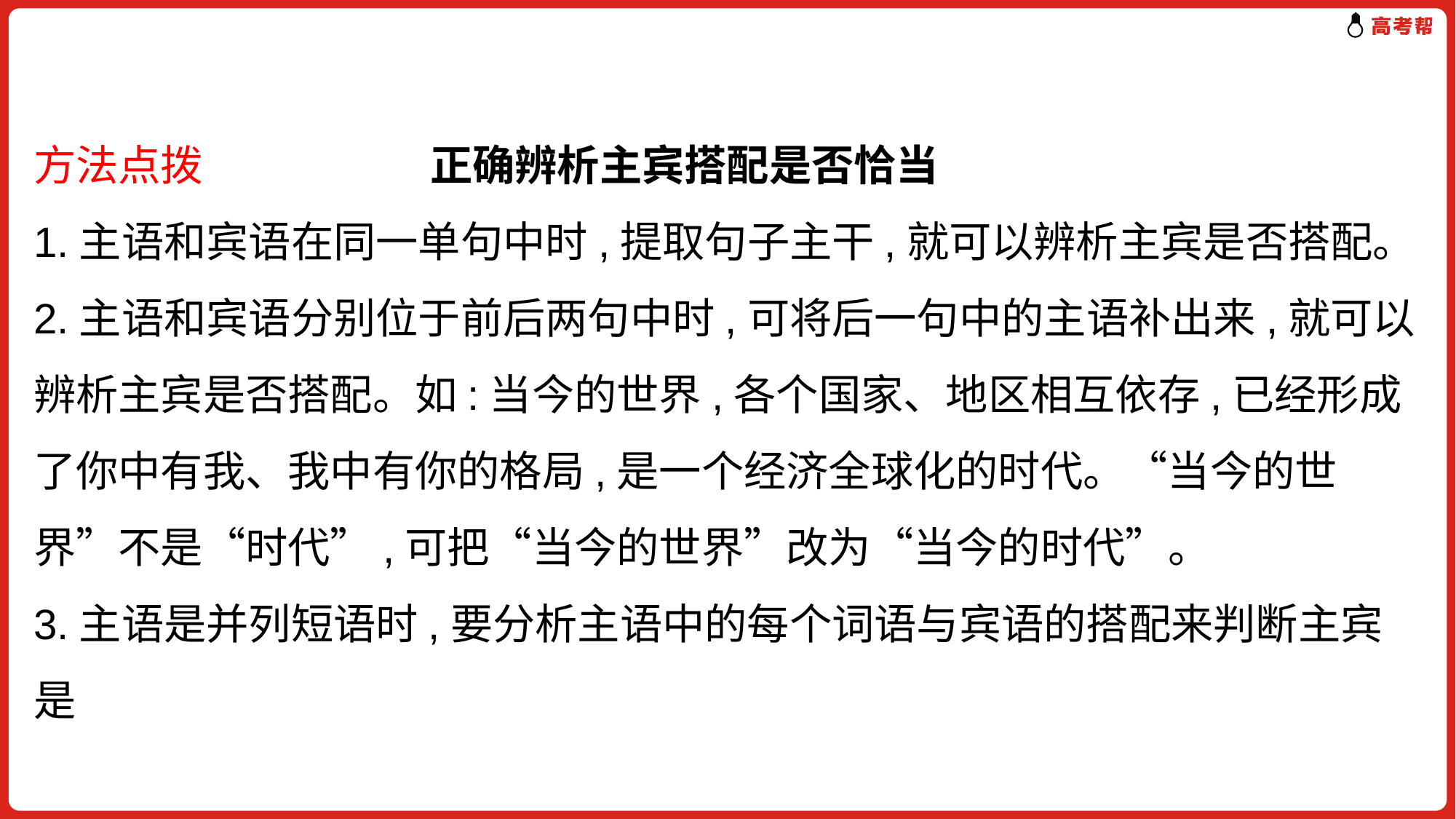

方法点拨                        正确辨析主宾搭配是否恰当
1.主语和宾语在同一单句中时,提取句子主干,就可以辨析主宾是否搭配。
2.主语和宾语分别位于前后两句中时,可将后一句中的主语补出来,就可以辨析主宾是否搭配。如:当今的世界,各个国家、地区相互依存,已经形成了你中有我、我中有你的格局,是一个经济全球化的时代。“当今的世界”不是“时代”,可把“当今的世界”改为“当今的时代”。
3.主语是并列短语时,要分析主语中的每个词语与宾语的搭配来判断主宾是